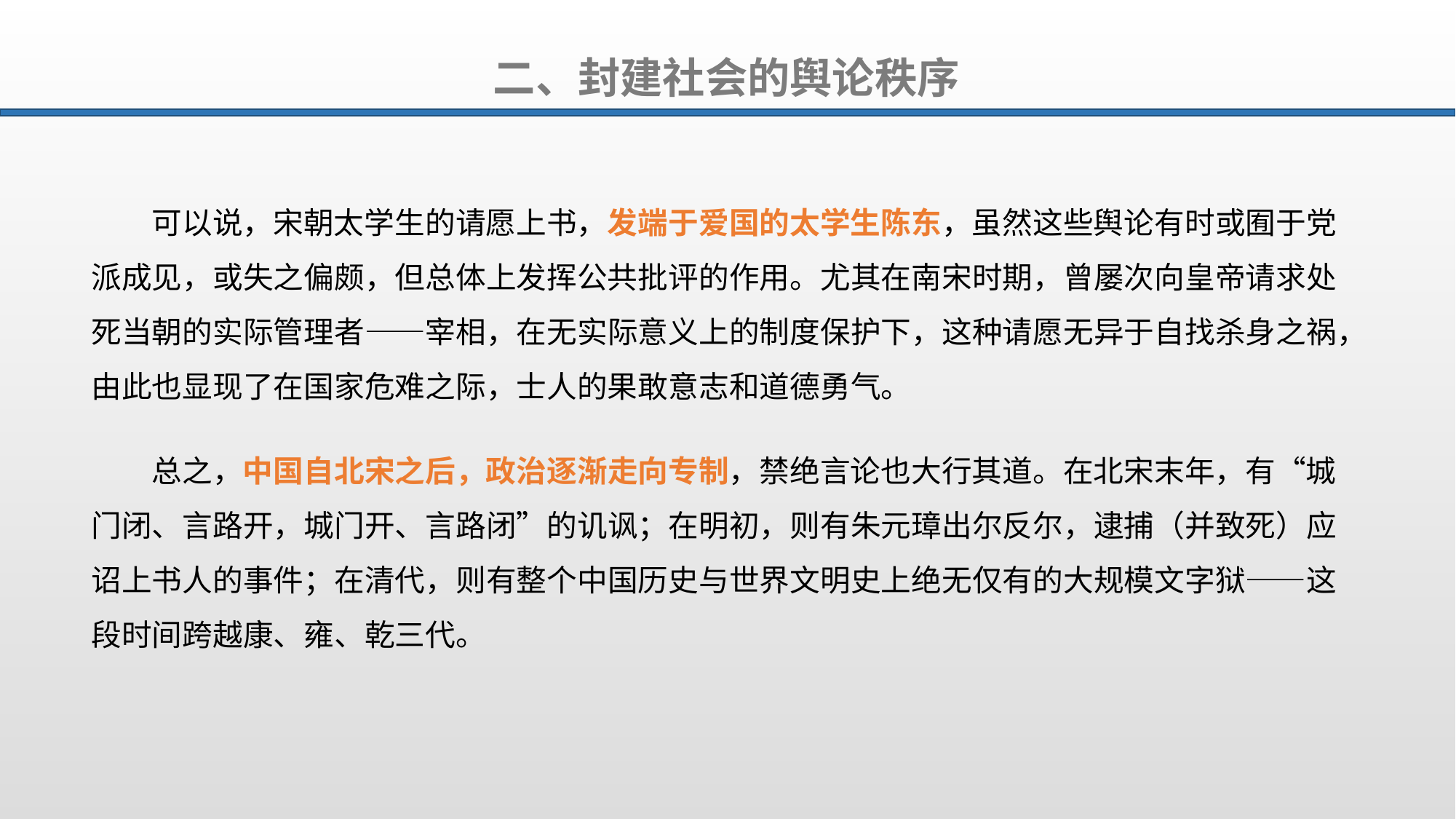

二、封建社会的舆论秩序

可以说，宋朝太学生的请愿上书，发端于爱国的太学生陈东，虽然这些舆论有时或囿于党派成见，或失之偏颇，但总体上发挥公共批评的作用。尤其在南宋时期，曾屡次向皇帝请求处死当朝的实际管理者——宰相，在无实际意义上的制度保护下，这种请愿无异于自找杀身之祸，由此也显现了在国家危难之际，士人的果敢意志和道德勇气。
总之，中国自北宋之后，政治逐渐走向专制，禁绝言论也大行其道。在北宋末年，有“城门闭、言路开，城门开、言路闭”的讥讽；在明初，则有朱元璋出尔反尔，逮捕（并致死）应诏上书人的事件；在清代，则有整个中国历史与世界文明史上绝无仅有的大规模文字狱——这段时间跨越康、雍、乾三代。